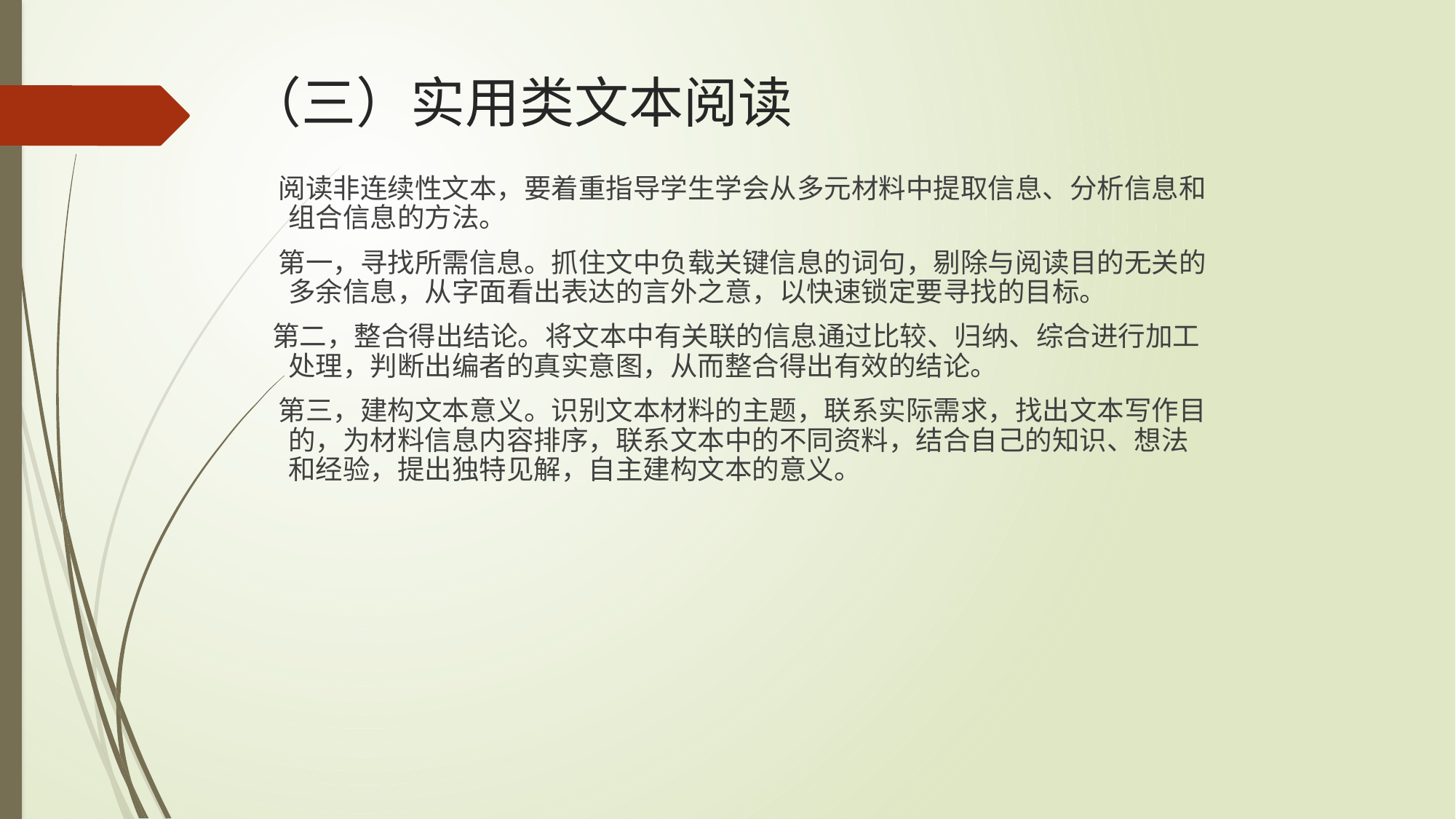

# （三）实用类文本阅读
    阅读非连续性文本，要着重指导学生学会从多元材料中提取信息、分析信息和组合信息的方法。
    第一，寻找所需信息。抓住文中负载关键信息的词句，剔除与阅读目的无关的多余信息，从字面看出表达的言外之意，以快速锁定要寻找的目标。
   第二，整合得出结论。将文本中有关联的信息通过比较、归纳、综合进行加工处理，判断出编者的真实意图，从而整合得出有效的结论。
    第三，建构文本意义。识别文本材料的主题，联系实际需求，找出文本写作目的，为材料信息内容排序，联系文本中的不同资料，结合自己的知识、想法和经验，提出独特见解，自主建构文本的意义。